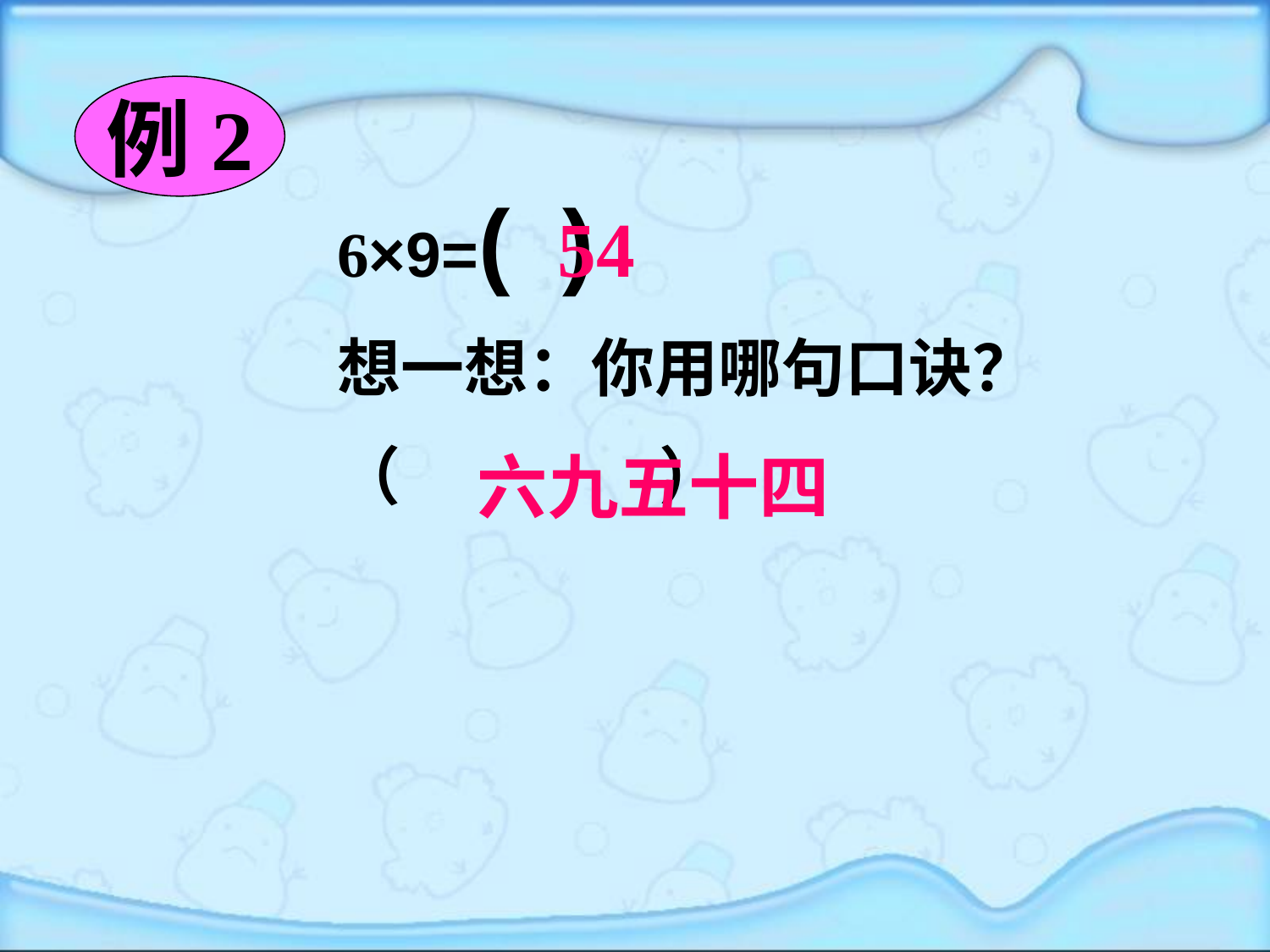

例2
6×9=(  )
想一想：你用哪句口诀？
（                  ）
54
六九五十四